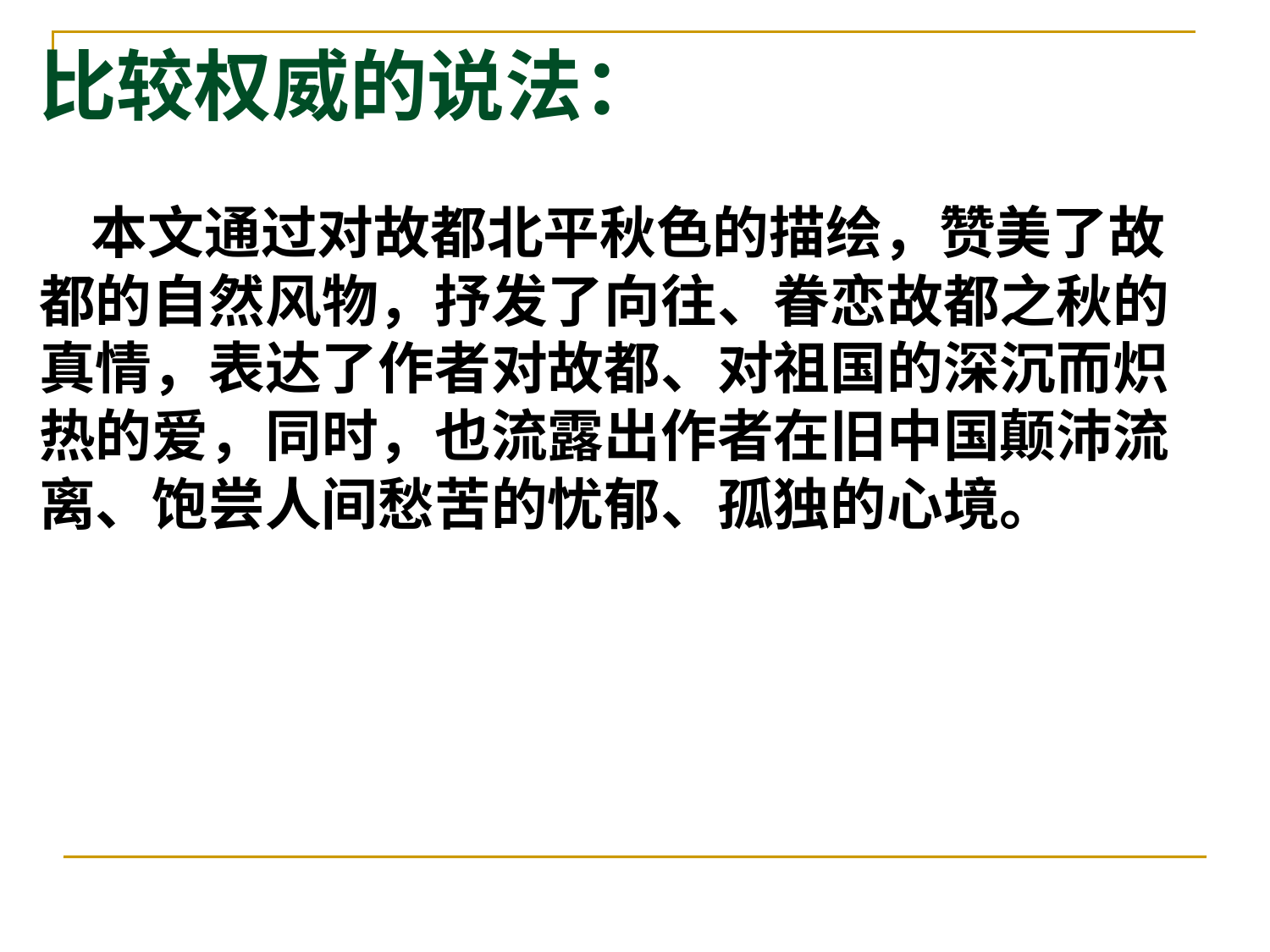

比较权威的说法：

   本文通过对故都北平秋色的描绘，赞美了故都的自然风物，抒发了向往、眷恋故都之秋的真情，表达了作者对故都、对祖国的深沉而炽热的爱，同时，也流露出作者在旧中国颠沛流离、饱尝人间愁苦的忧郁、孤独的心境。